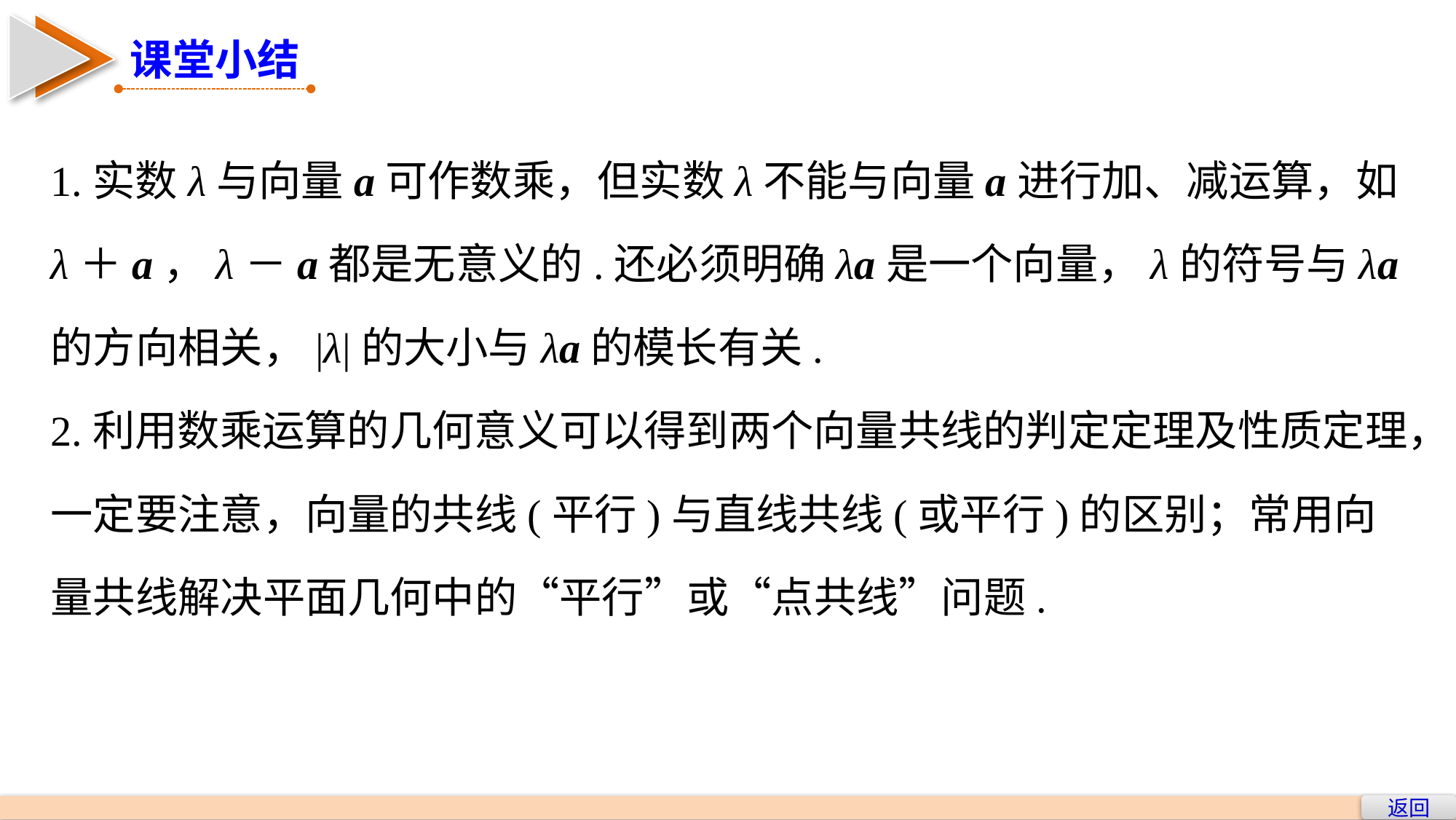

课堂小结
1.实数λ与向量a可作数乘，但实数λ不能与向量a进行加、减运算，如λ＋a，λ－a都是无意义的.还必须明确λa是一个向量，λ的符号与λa的方向相关，|λ|的大小与λa的模长有关.
2.利用数乘运算的几何意义可以得到两个向量共线的判定定理及性质定理，一定要注意，向量的共线(平行)与直线共线(或平行)的区别；常用向量共线解决平面几何中的“平行”或“点共线”问题.
返回